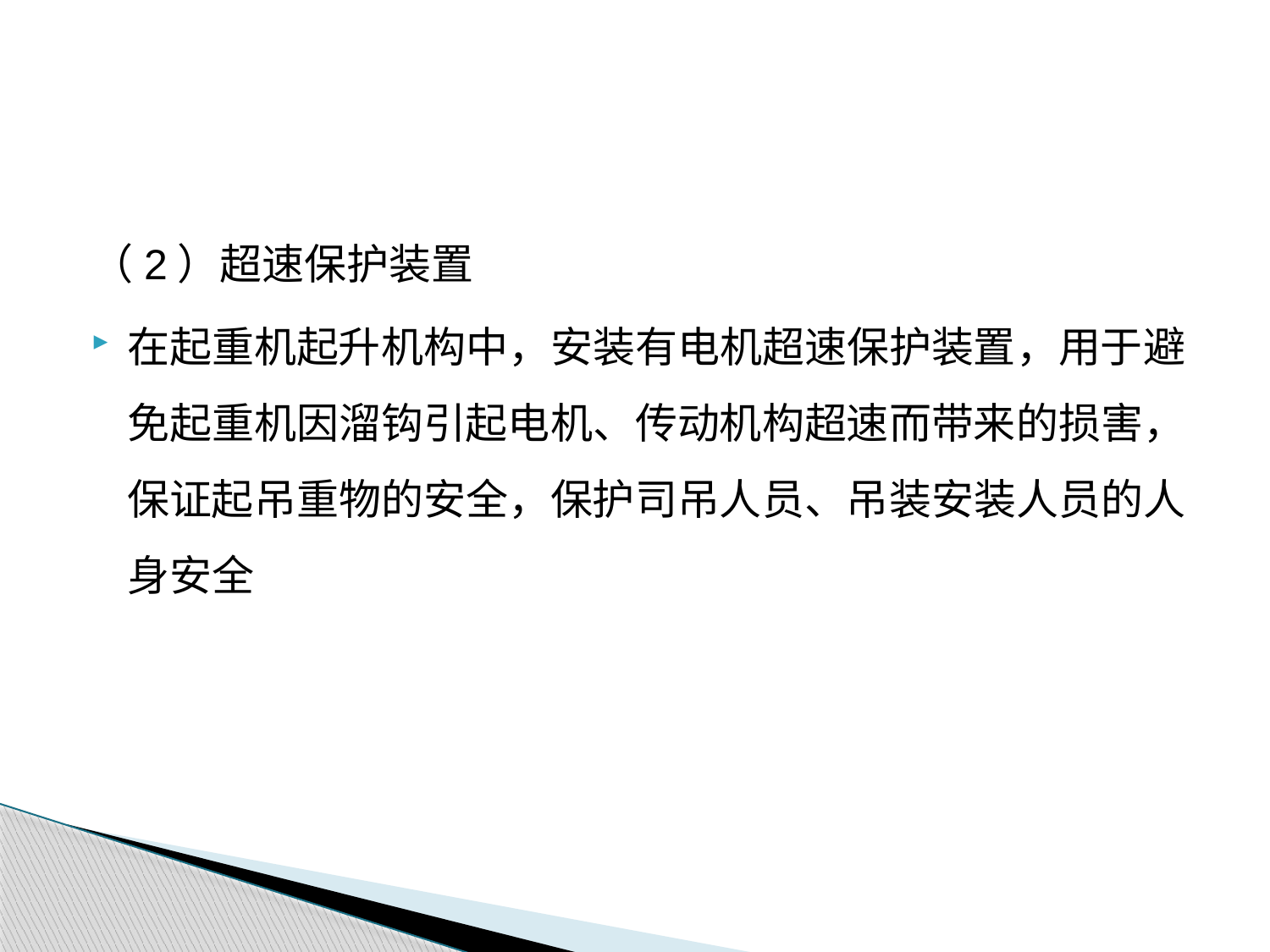

（2）超速保护装置
在起重机起升机构中，安装有电机超速保护装置，用于避免起重机因溜钩引起电机、传动机构超速而带来的损害，保证起吊重物的安全，保护司吊人员、吊装安装人员的人身安全